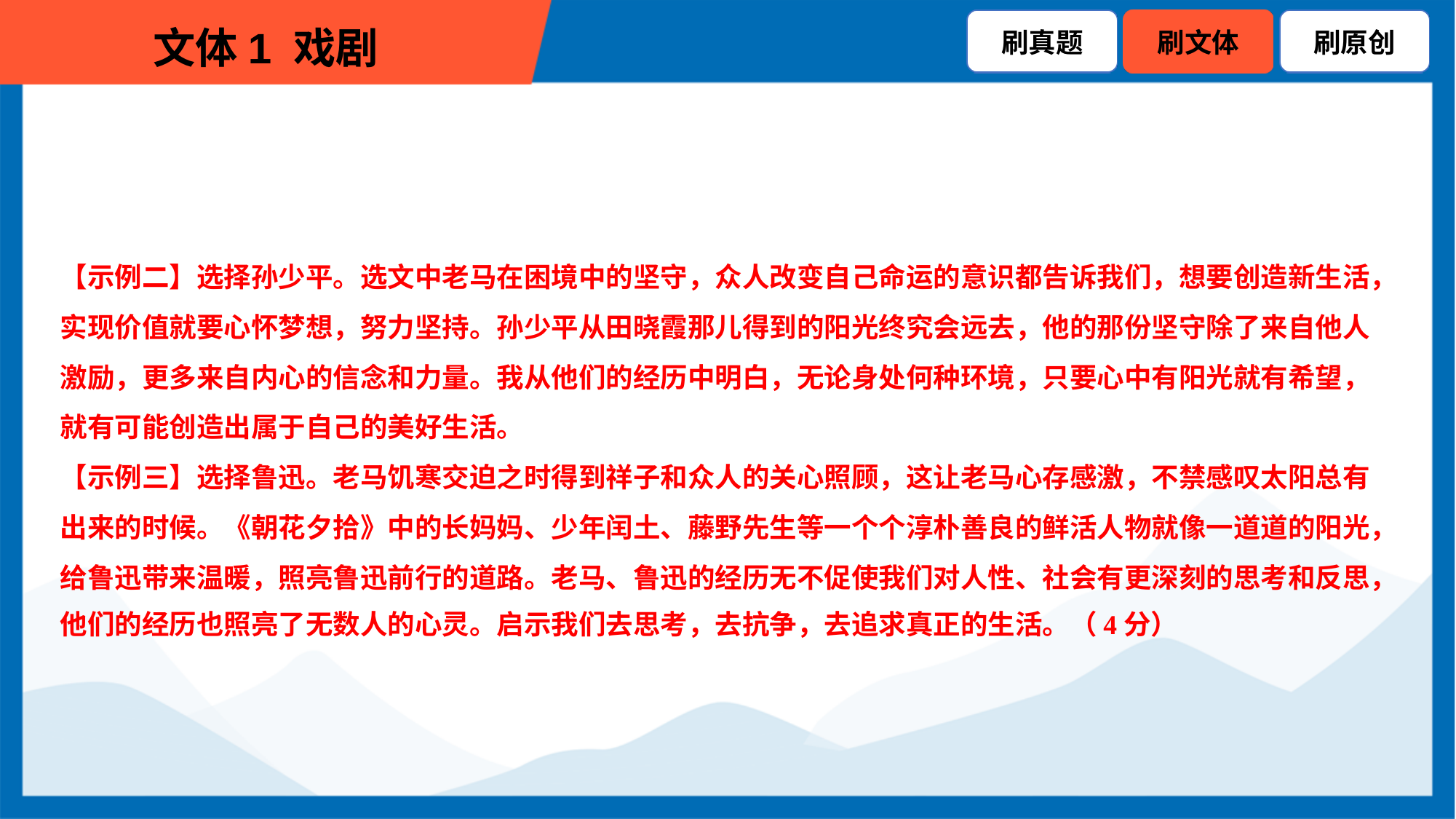

【示例二】选择孙少平。选文中老马在困境中的坚守，众人改变自己命运的意识都告诉我们，想要创造新生活，
实现价值就要心怀梦想，努力坚持。孙少平从田晓霞那儿得到的阳光终究会远去，他的那份坚守除了来自他人
激励，更多来自内心的信念和力量。我从他们的经历中明白，无论身处何种环境，只要心中有阳光就有希望，
就有可能创造出属于自己的美好生活。
【示例三】选择鲁迅。老马饥寒交迫之时得到祥子和众人的关心照顾，这让老马心存感激，不禁感叹太阳总有
出来的时候。《朝花夕拾》中的长妈妈、少年闰土、藤野先生等一个个淳朴善良的鲜活人物就像一道道的阳光，
给鲁迅带来温暖，照亮鲁迅前行的道路。老马、鲁迅的经历无不促使我们对人性、社会有更深刻的思考和反思，
他们的经历也照亮了无数人的心灵。启示我们去思考，去抗争，去追求真正的生活。（4分）